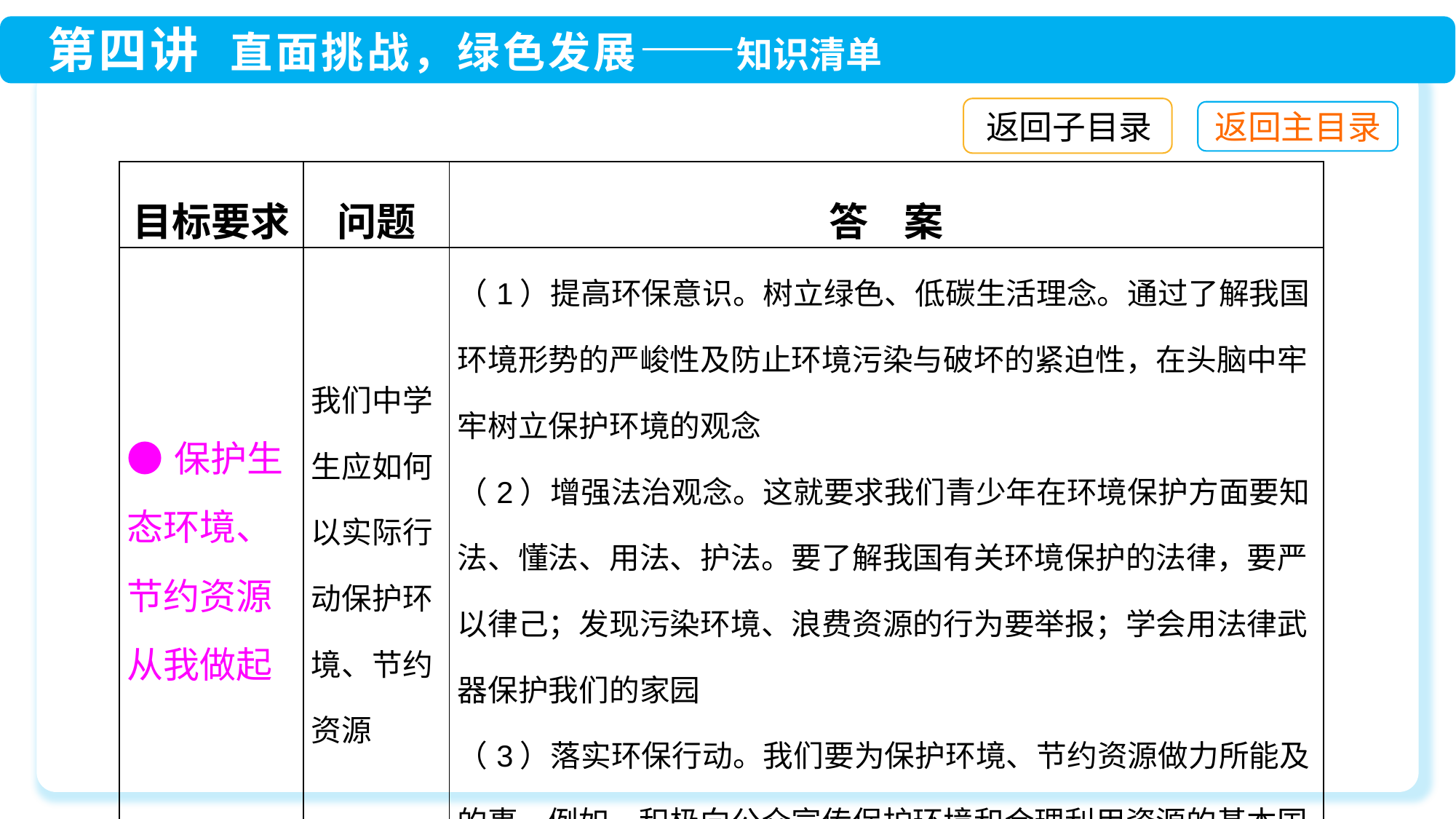

返回子目录
| 目标要求 | 问题 | 答 案 |
| --- | --- | --- |
| ●保护生态环境、节约资源从我做起 | 我们中学生应如何以实际行动保护环境、节约资源 | （1）提高环保意识。树立绿色、低碳生活理念。通过了解我国环境形势的严峻性及防止环境污染与破坏的紧迫性，在头脑中牢牢树立保护环境的观念 （2）增强法治观念。这就要求我们青少年在环境保护方面要知法、懂法、用法、护法。要了解我国有关环境保护的法律，要严以律己；发现污染环境、浪费资源的行为要举报；学会用法律武器保护我们的家园 （3）落实环保行动。我们要为保护环境、节约资源做力所能及的事。例如，积极向公众宣传保护环境和合理利用资源的基本国策，积极参加公益活动，积极向环保部门建言献策 |